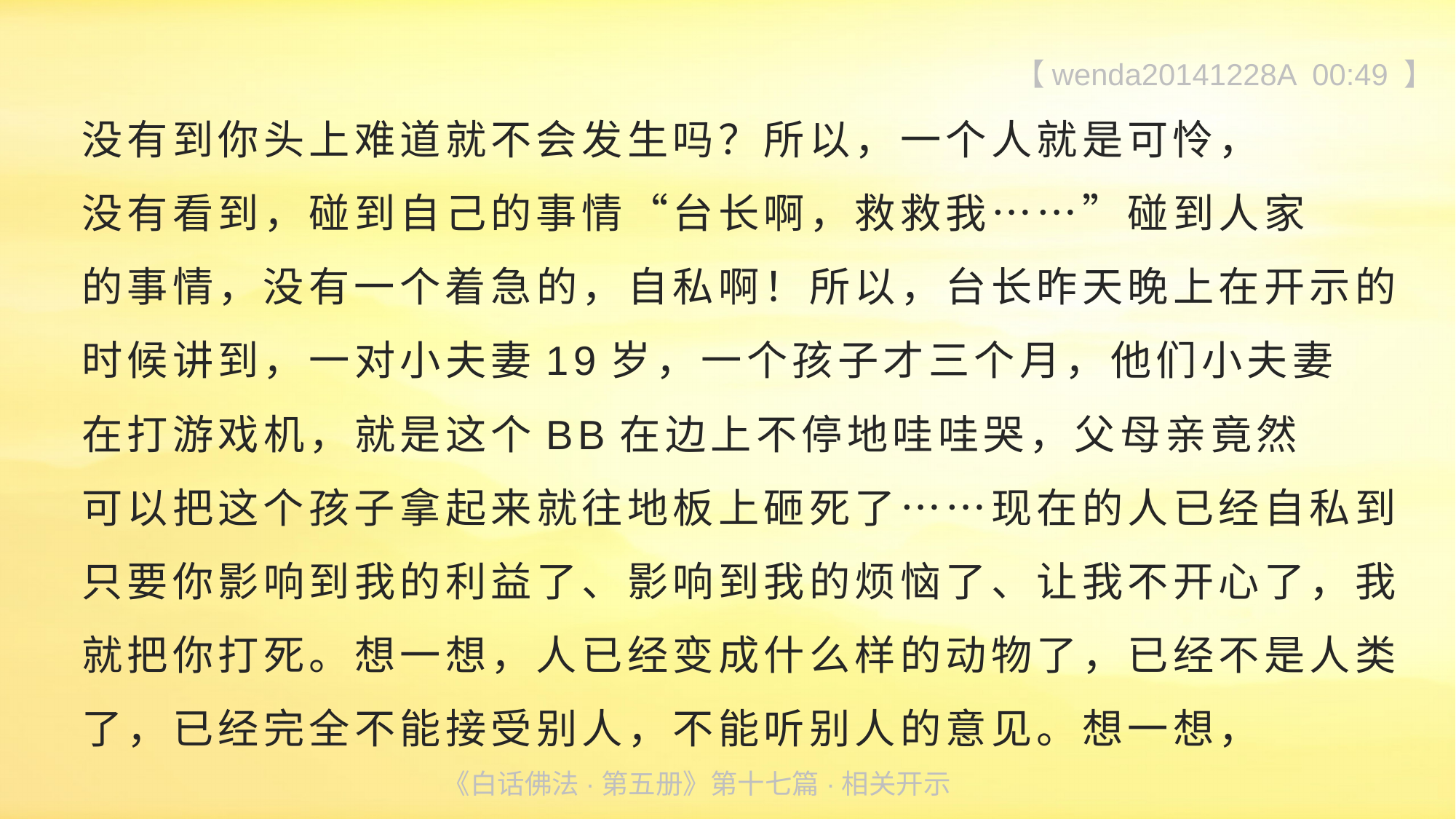

【wenda20141228A  00:49 】
没有到你头上难道就不会发生吗？所以，一个人就是可怜，
没有看到，碰到自己的事情“台长啊，救救我……”碰到人家
的事情，没有一个着急的，自私啊！所以，台长昨天晚上在开示的时候讲到，一对小夫妻19岁，一个孩子才三个月，他们小夫妻
在打游戏机，就是这个BB在边上不停地哇哇哭，父母亲竟然
可以把这个孩子拿起来就往地板上砸死了……现在的人已经自私到只要你影响到我的利益了、影响到我的烦恼了、让我不开心了，我就把你打死。想一想，人已经变成什么样的动物了，已经不是人类了，已经完全不能接受别人，不能听别人的意见。想一想，
《白话佛法·第五册》第十七篇·相关开示